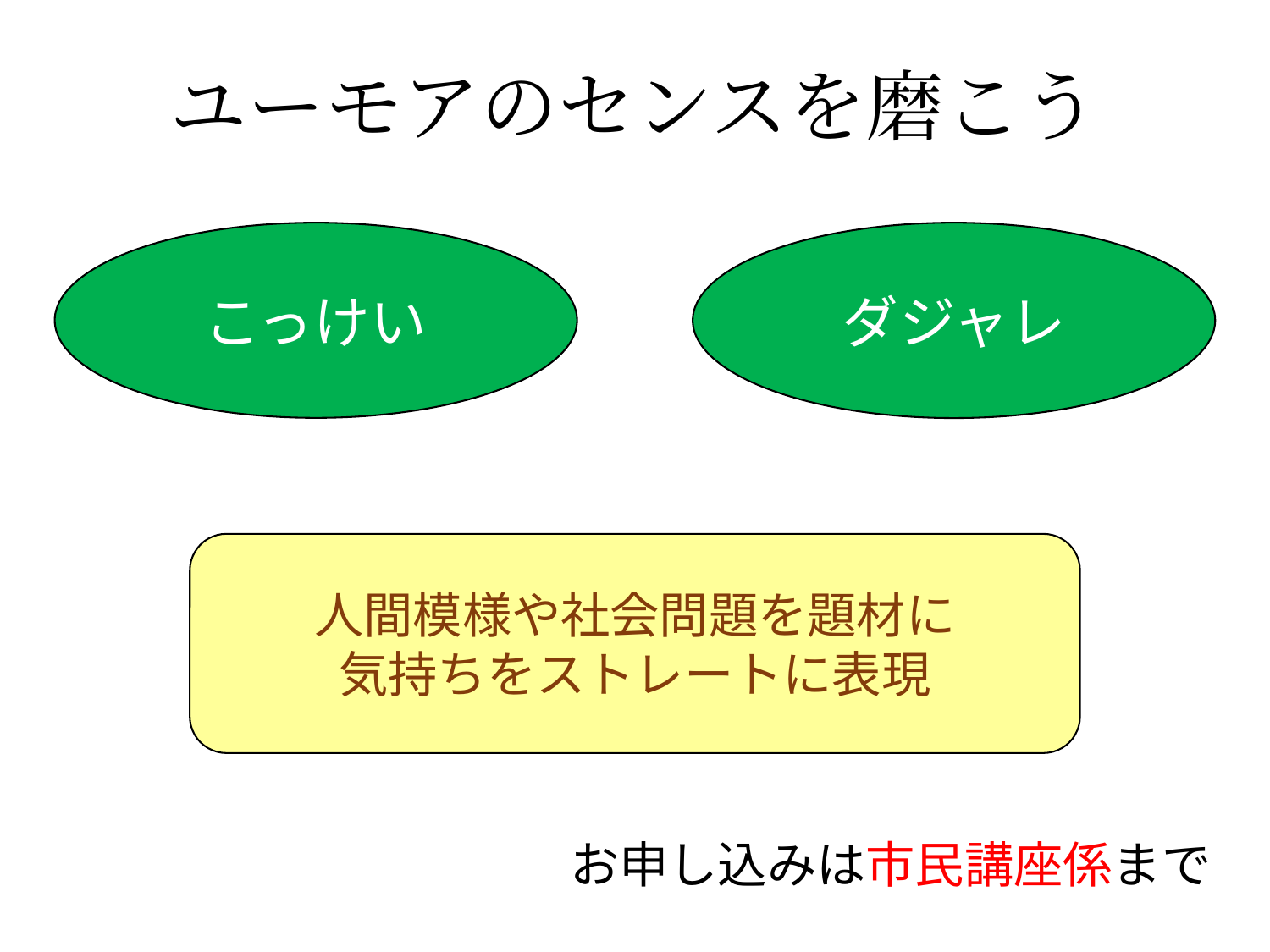

ユーモアのセンスを磨こう
こっけい
ダジャレ
人間模様や社会問題を題材に
気持ちをストレートに表現
お申し込みは市民講座係まで